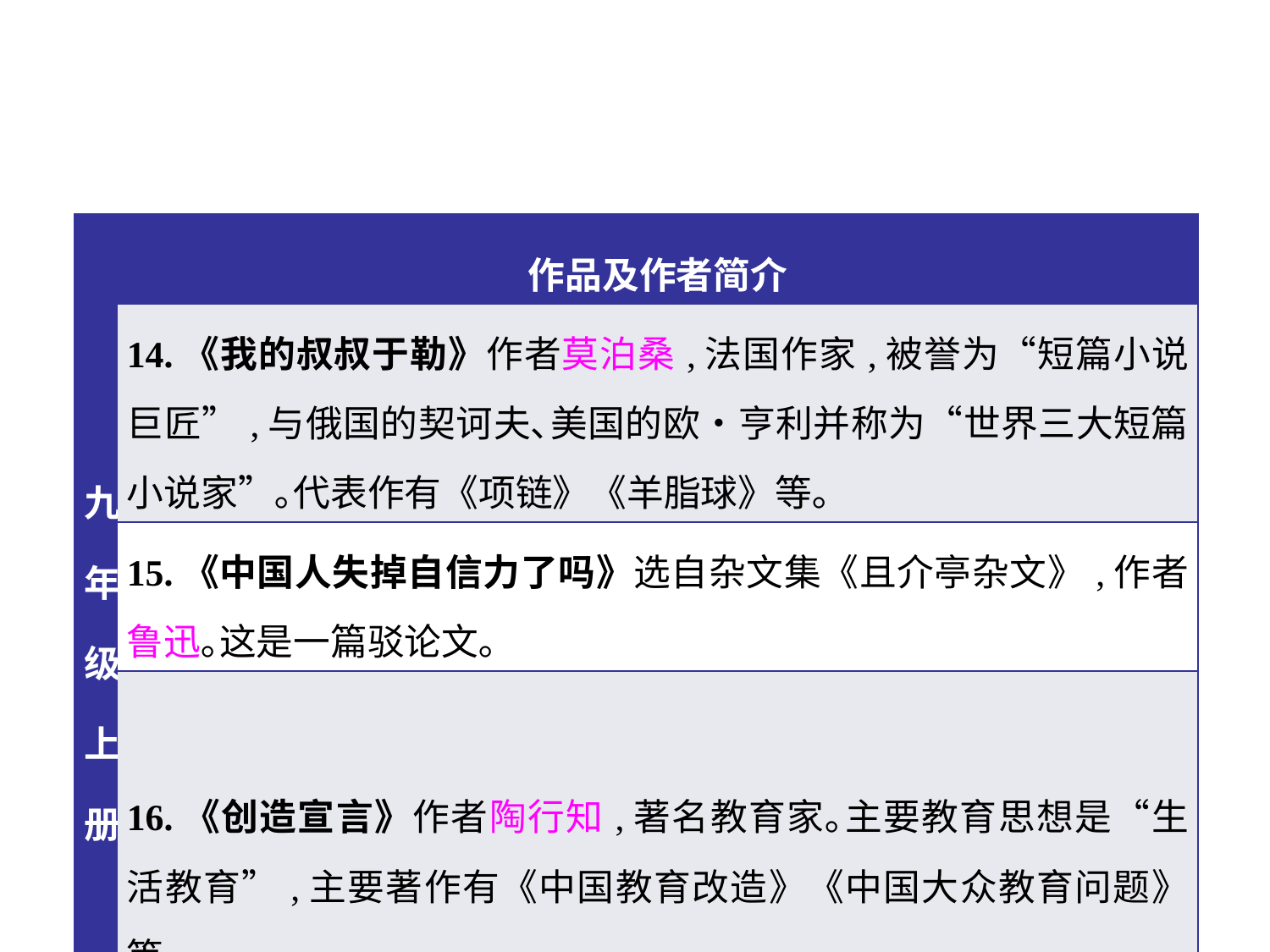

| 九年级上册 | 作品及作者简介 |
| --- | --- |
|  | 14.《我的叔叔于勒》作者莫泊桑,法国作家,被誉为“短篇小说巨匠”,与俄国的契诃夫､美国的欧•亨利并称为“世界三大短篇小说家”｡代表作有《项链》《羊脂球》等｡ |
|  | 15.《中国人失掉自信力了吗》选自杂文集《且介亭杂文》,作者鲁迅｡这是一篇驳论文｡ |
|  | 16.《创造宣言》作者陶行知,著名教育家｡主要教育思想是“生活教育”,主要著作有《中国教育改造》《中国大众教育问题》等｡ |